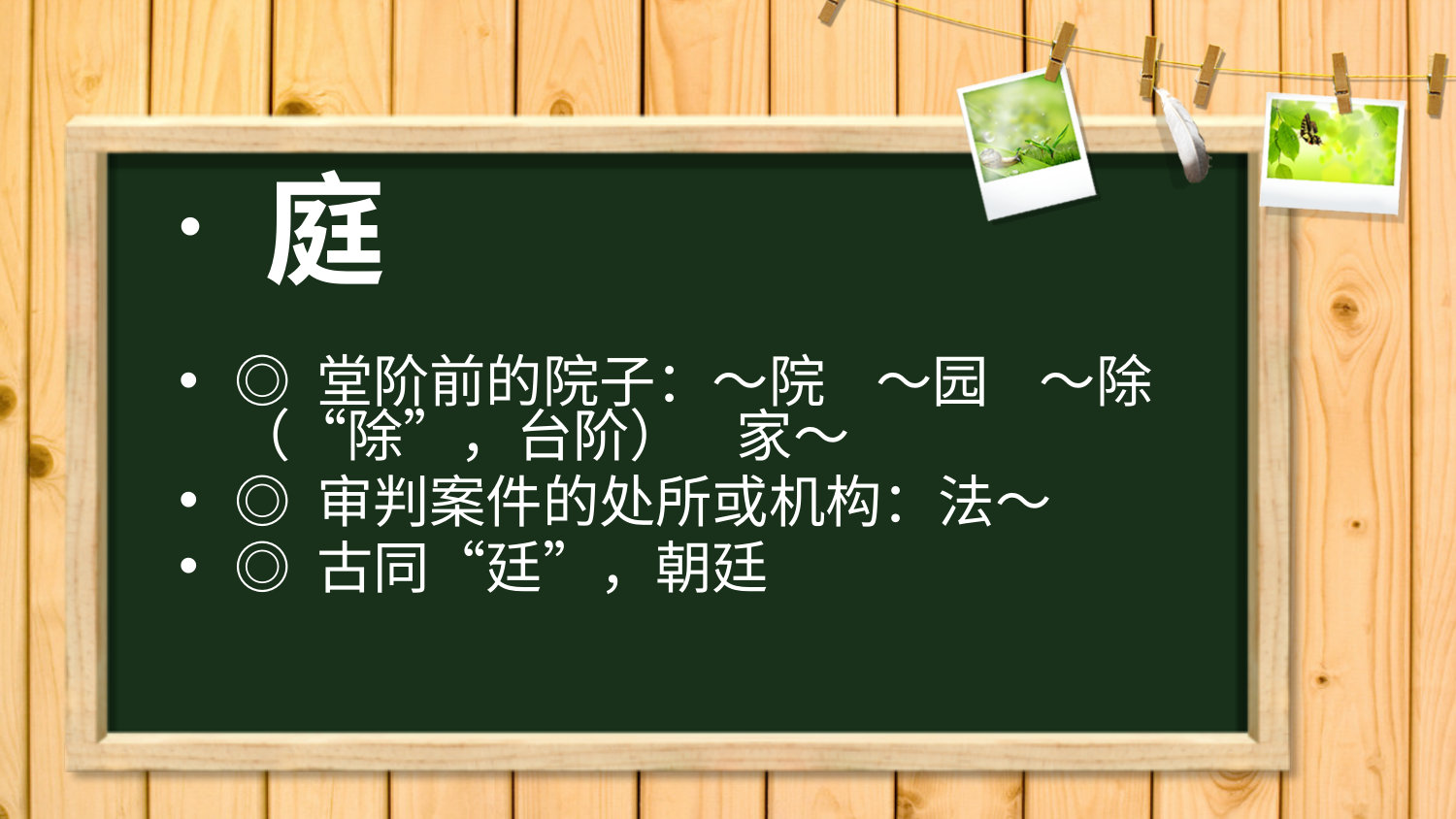

庭

◎ 堂阶前的院子：～院    ～园    ～除（“除”，台阶）    家～
◎ 审判案件的处所或机构：法～
◎ 古同“廷”，朝廷